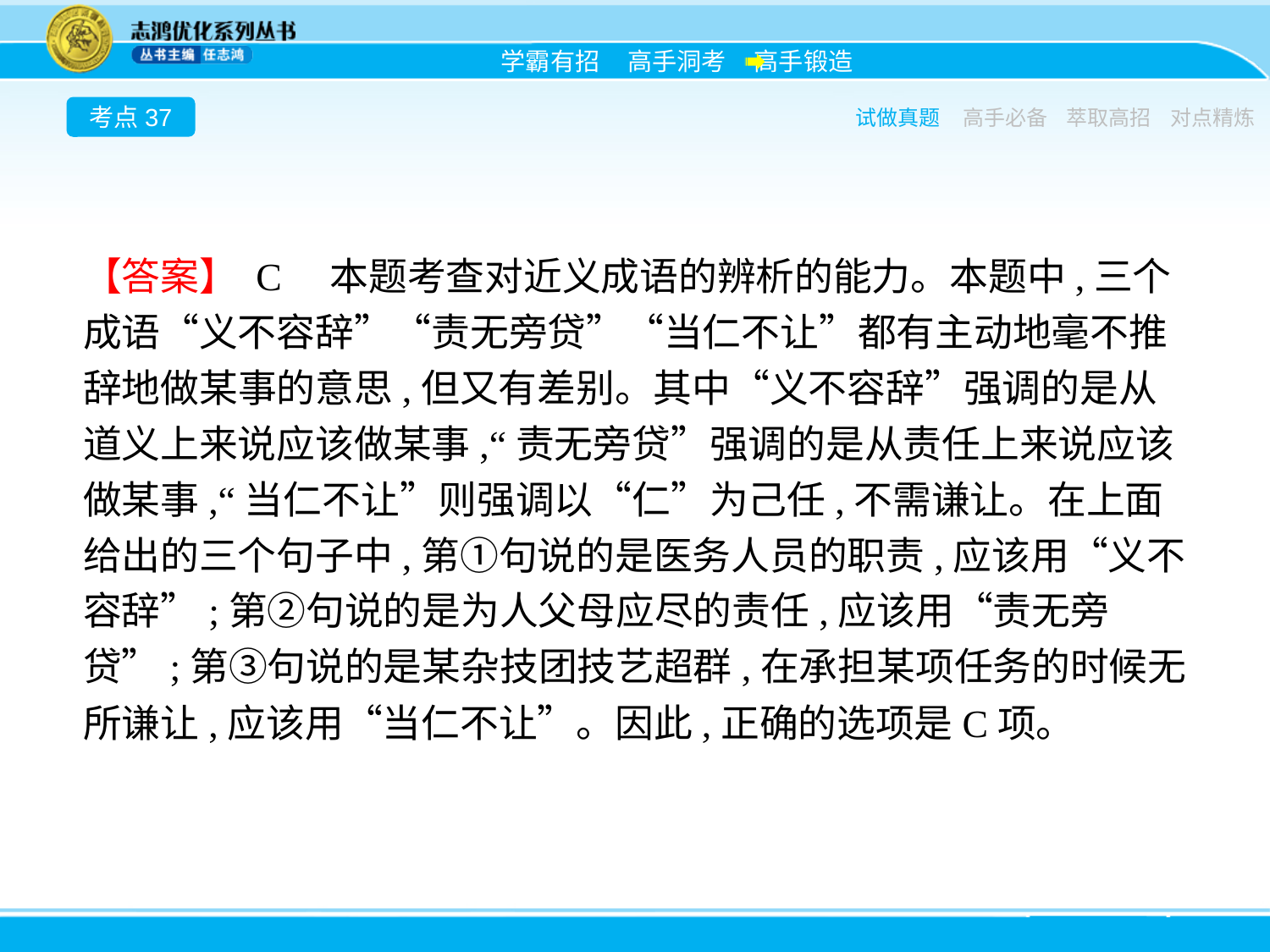

考点37
试做真题
高手必备
萃取高招
对点精炼
【答案】 C　本题考查对近义成语的辨析的能力。本题中,三个成语“义不容辞”“责无旁贷”“当仁不让”都有主动地毫不推辞地做某事的意思,但又有差别。其中“义不容辞”强调的是从道义上来说应该做某事,“责无旁贷”强调的是从责任上来说应该做某事,“当仁不让”则强调以“仁”为己任,不需谦让。在上面给出的三个句子中,第①句说的是医务人员的职责,应该用“义不容辞”;第②句说的是为人父母应尽的责任,应该用“责无旁贷”;第③句说的是某杂技团技艺超群,在承担某项任务的时候无所谦让,应该用“当仁不让”。因此,正确的选项是C项。